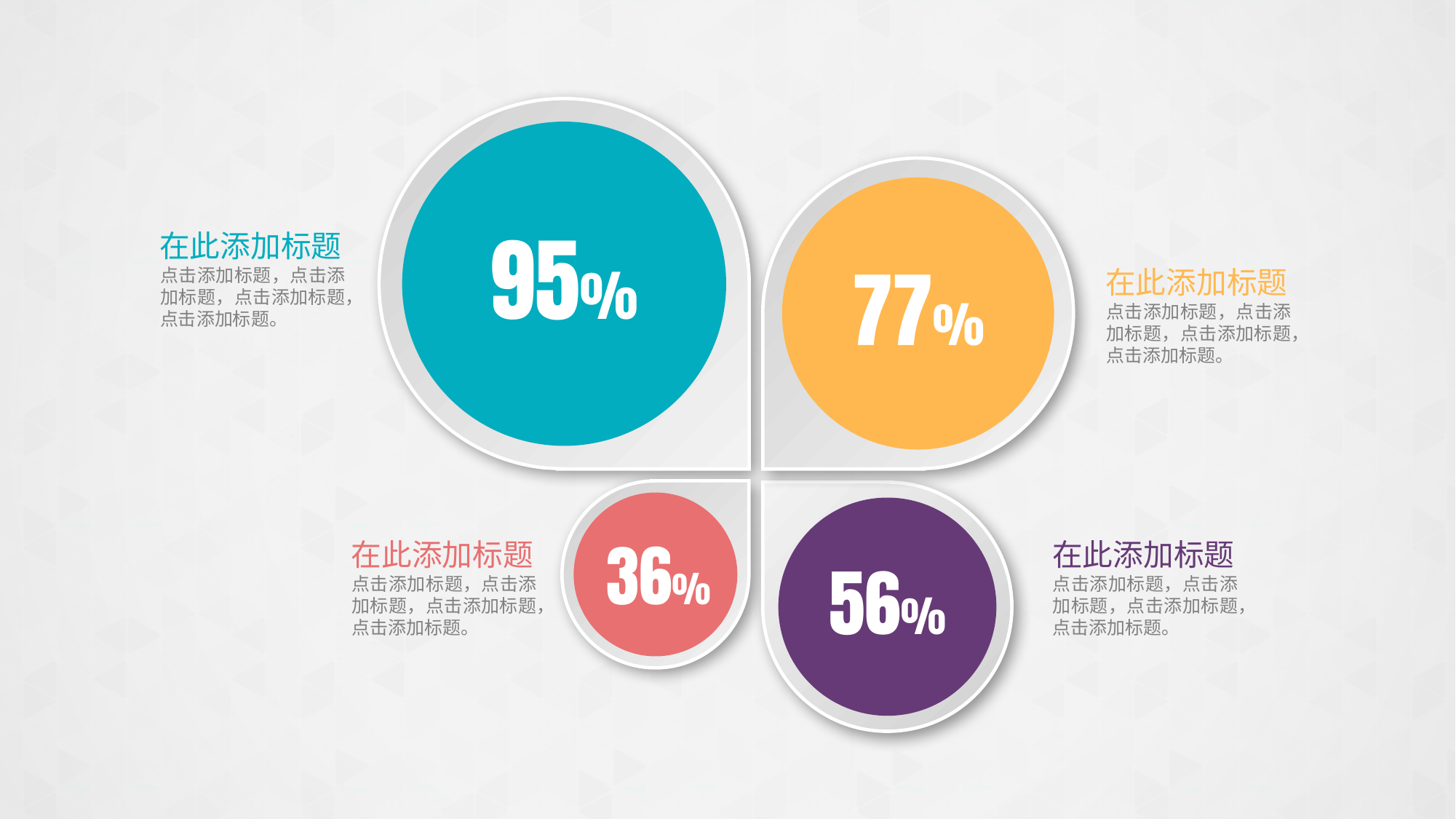

95%

77%

56%
在此添加标题
点击添加标题，点击添加标题，点击添加标题，点击添加标题。
在此添加标题
点击添加标题，点击添加标题，点击添加标题，点击添加标题。

36%
在此添加标题
点击添加标题，点击添加标题，点击添加标题，点击添加标题。
在此添加标题
点击添加标题，点击添加标题，点击添加标题，点击添加标题。